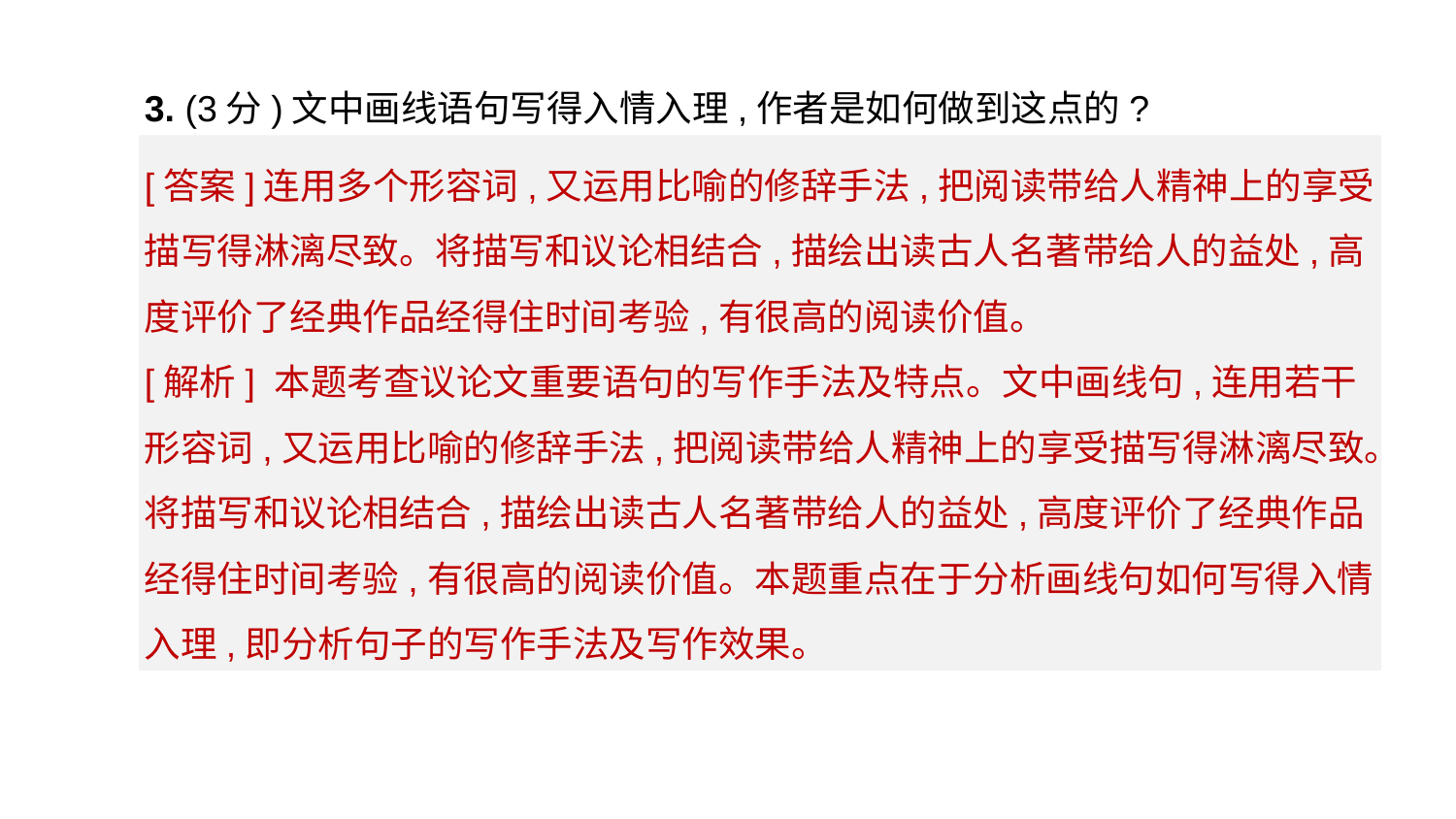

3. (3分)文中画线语句写得入情入理,作者是如何做到这点的?
[答案]连用多个形容词,又运用比喻的修辞手法,把阅读带给人精神上的享受描写得淋漓尽致。将描写和议论相结合,描绘出读古人名著带给人的益处,高度评价了经典作品经得住时间考验,有很高的阅读价值。
[解析] 本题考查议论文重要语句的写作手法及特点。文中画线句,连用若干形容词,又运用比喻的修辞手法,把阅读带给人精神上的享受描写得淋漓尽致。将描写和议论相结合,描绘出读古人名著带给人的益处,高度评价了经典作品经得住时间考验,有很高的阅读价值。本题重点在于分析画线句如何写得入情入理,即分析句子的写作手法及写作效果。